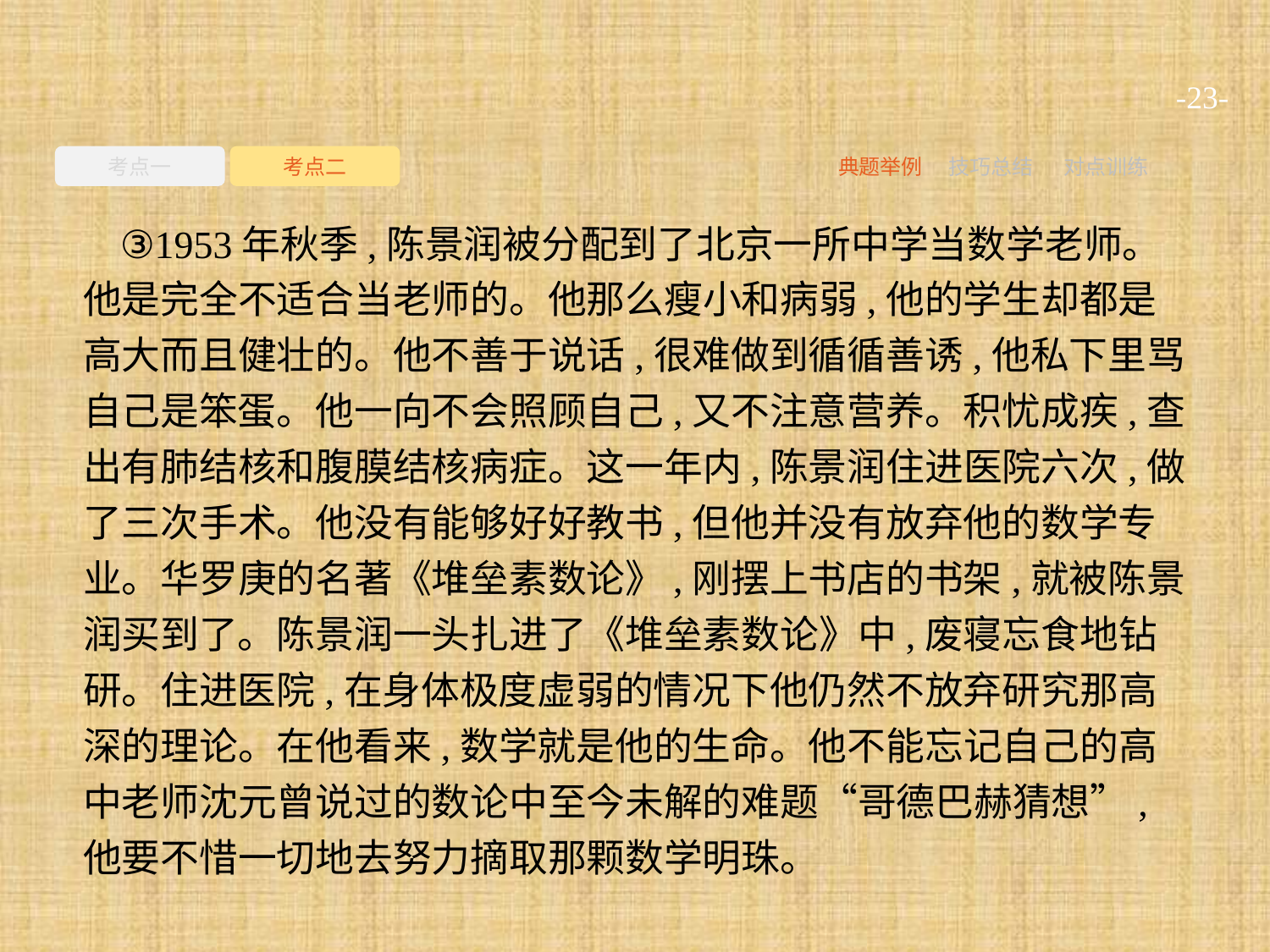

-23-
考点一
考点二
典题举例
技巧总结
对点训练
③1953年秋季,陈景润被分配到了北京一所中学当数学老师。他是完全不适合当老师的。他那么瘦小和病弱,他的学生却都是高大而且健壮的。他不善于说话,很难做到循循善诱,他私下里骂自己是笨蛋。他一向不会照顾自己,又不注意营养。积忧成疾,查出有肺结核和腹膜结核病症。这一年内,陈景润住进医院六次,做了三次手术。他没有能够好好教书,但他并没有放弃他的数学专业。华罗庚的名著《堆垒素数论》,刚摆上书店的书架,就被陈景润买到了。陈景润一头扎进了《堆垒素数论》中,废寝忘食地钻研。住进医院,在身体极度虚弱的情况下他仍然不放弃研究那高深的理论。在他看来,数学就是他的生命。他不能忘记自己的高中老师沈元曾说过的数论中至今未解的难题“哥德巴赫猜想”,他要不惜一切地去努力摘取那颗数学明珠。